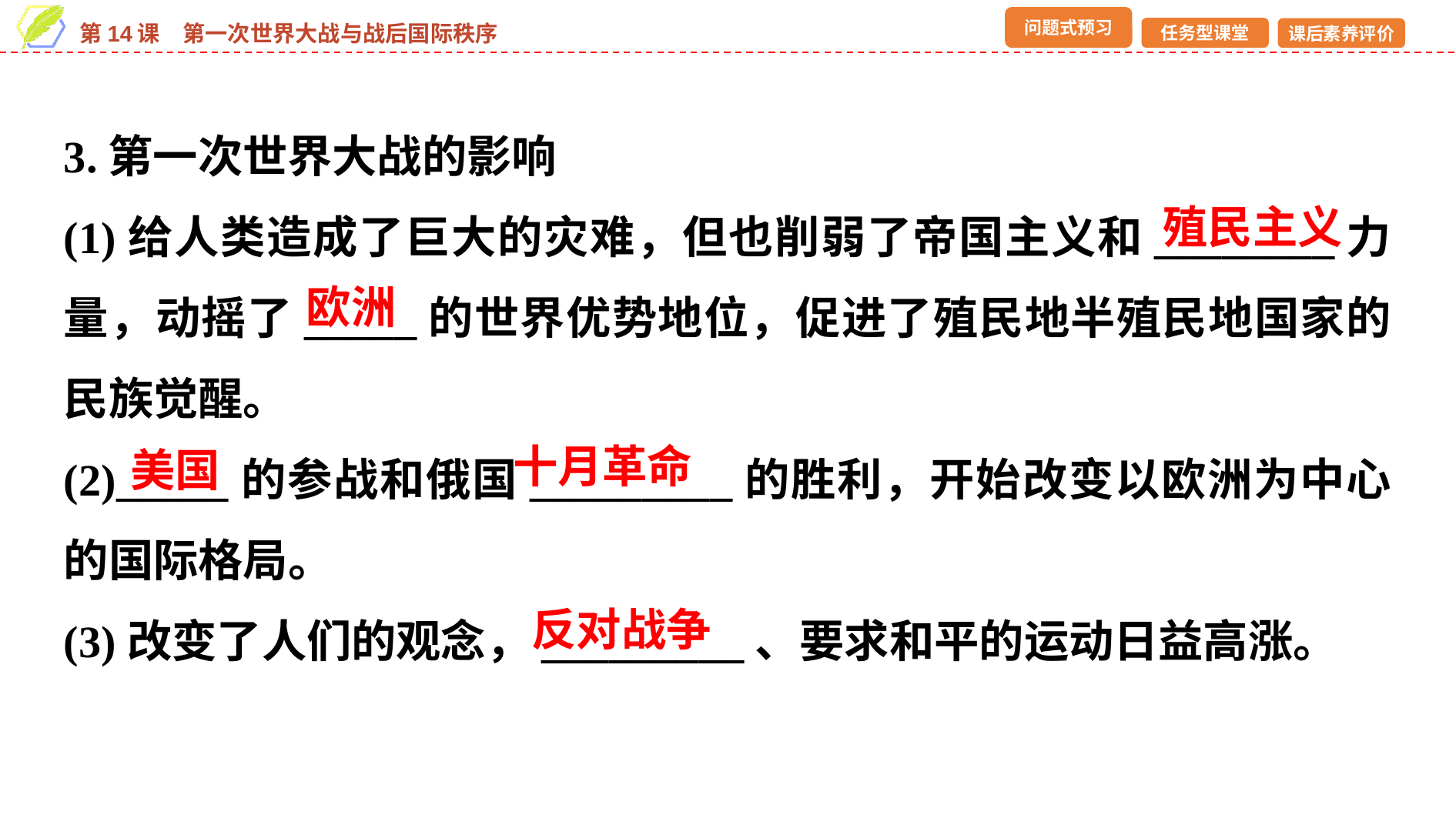

3.第一次世界大战的影响
(1)给人类造成了巨大的灾难，但也削弱了帝国主义和________力量，动摇了_____的世界优势地位，促进了殖民地半殖民地国家的民族觉醒。
(2)_____的参战和俄国_________的胜利，开始改变以欧洲为中心的国际格局。
(3)改变了人们的观念，_________、要求和平的运动日益高涨。
殖民主义
欧洲
十月革命
美国
反对战争